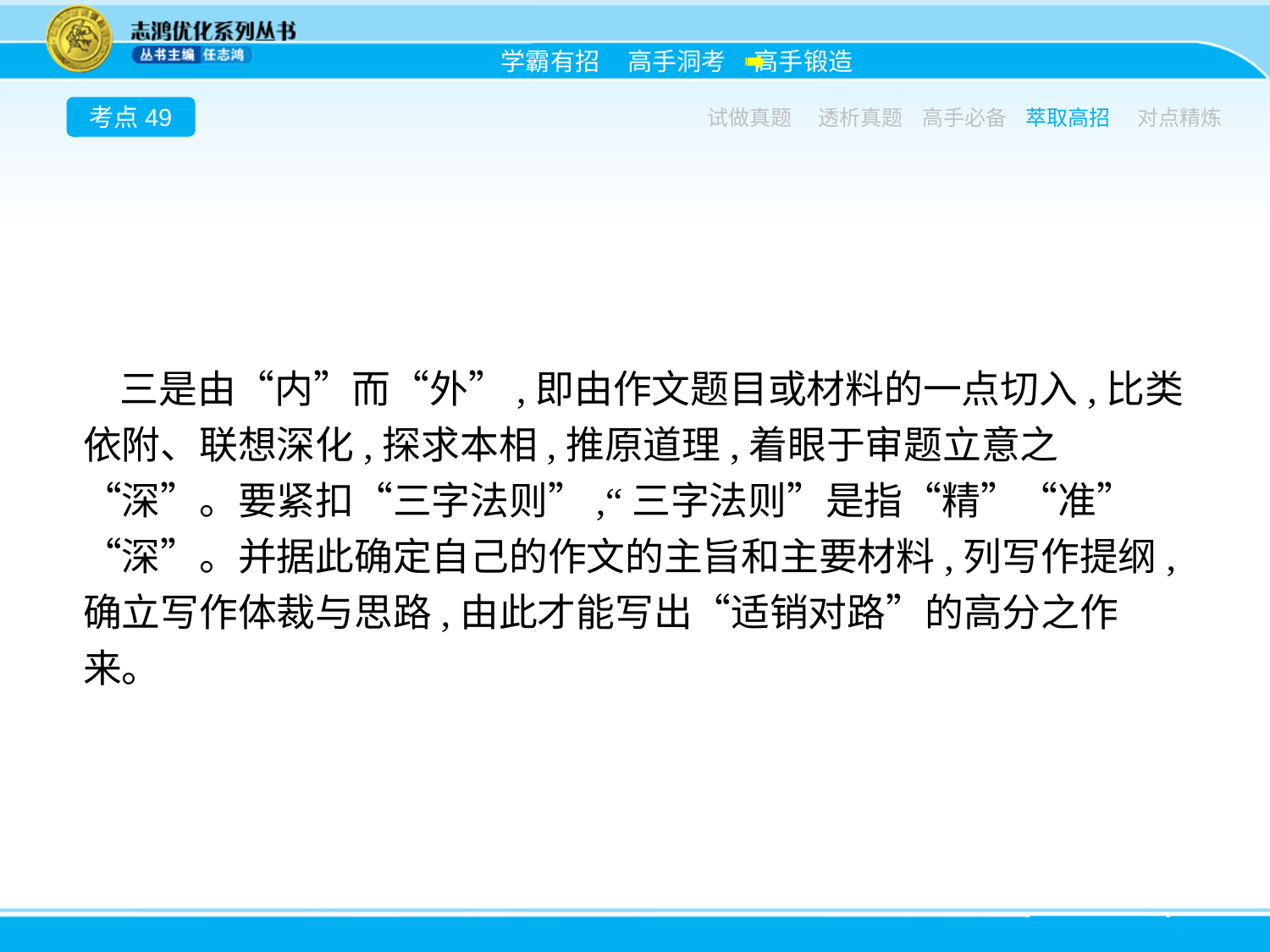

考点49
试做真题
透析真题
高手必备
萃取高招
对点精炼
三是由“内”而“外”,即由作文题目或材料的一点切入,比类依附、联想深化,探求本相,推原道理,着眼于审题立意之“深”。要紧扣“三字法则”,“三字法则”是指“精”“准”“深”。并据此确定自己的作文的主旨和主要材料,列写作提纲,确立写作体裁与思路,由此才能写出“适销对路”的高分之作来。